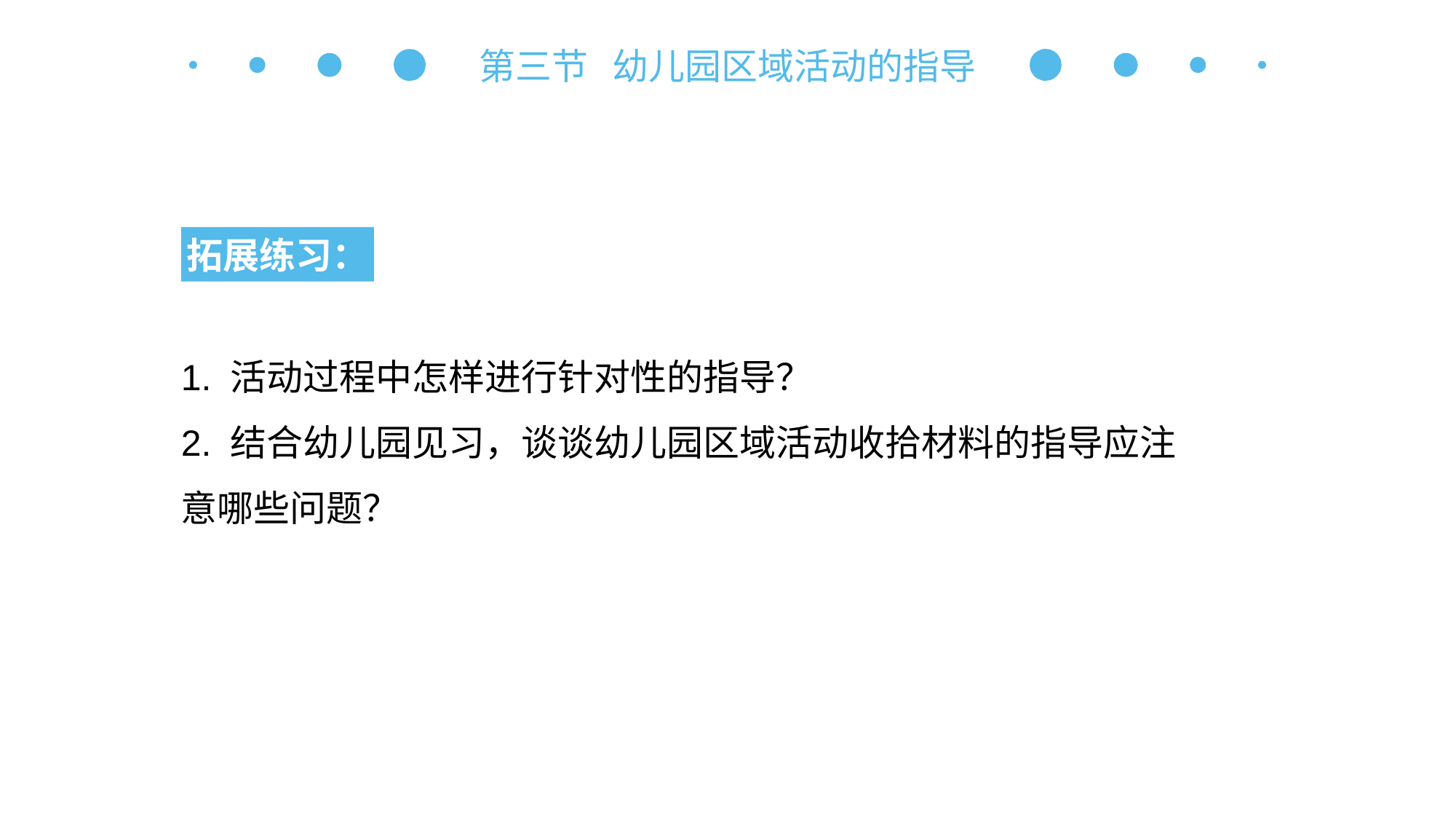

第三节   幼儿园区域活动的指导

拓展练习：
1. 活动过程中怎样进行针对性的指导？
2. 结合幼儿园见习，谈谈幼儿园区域活动收拾材料的指导应注意哪些问题？